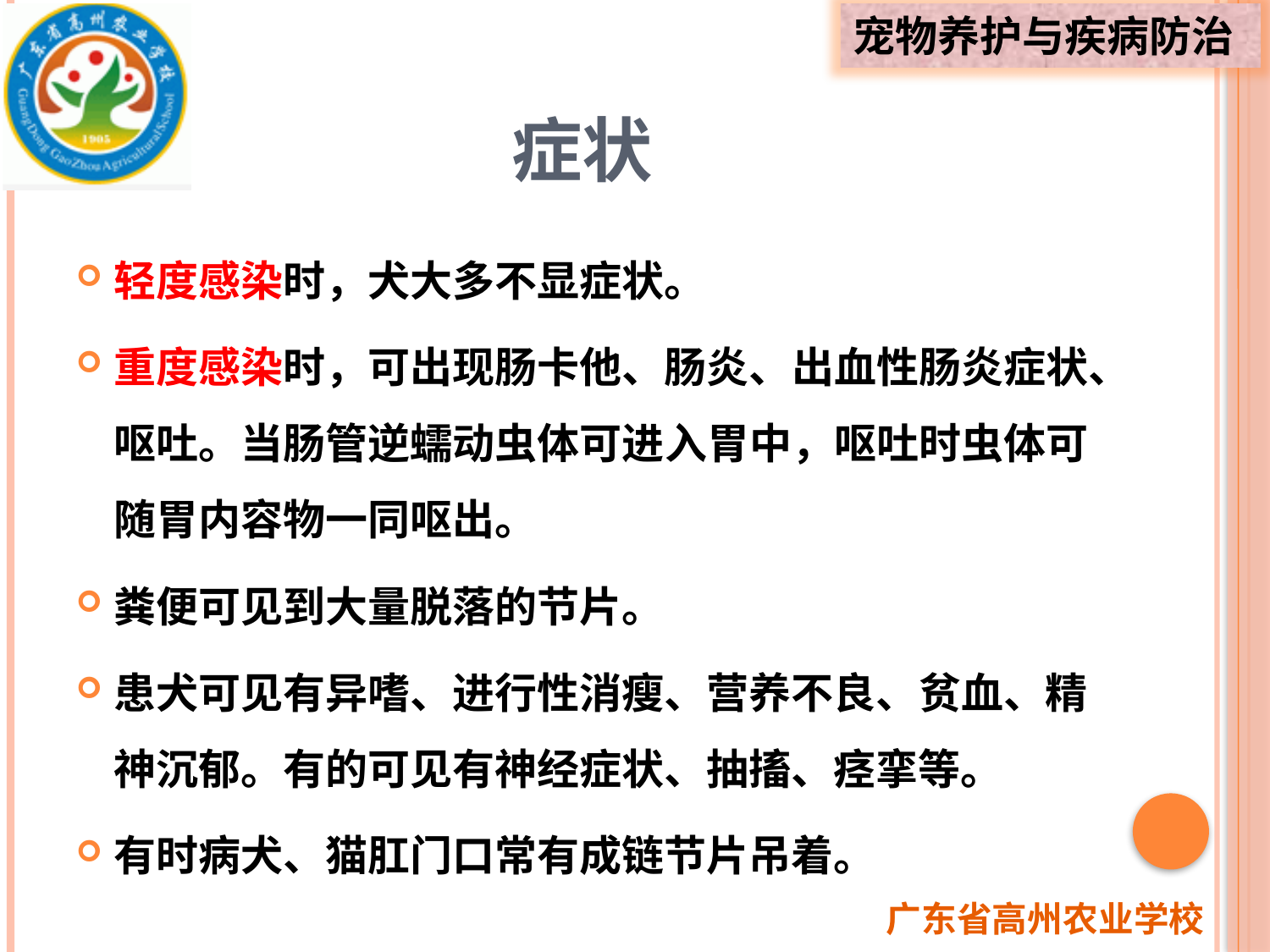

# 症状
轻度感染时，犬大多不显症状。
重度感染时，可出现肠卡他、肠炎、出血性肠炎症状、呕吐。当肠管逆蠕动虫体可进入胃中，呕吐时虫体可随胃内容物一同呕出。
粪便可见到大量脱落的节片。
患犬可见有异嗜、进行性消瘦、营养不良、贫血、精神沉郁。有的可见有神经症状、抽搐、痉挛等。
有时病犬、猫肛门口常有成链节片吊着。